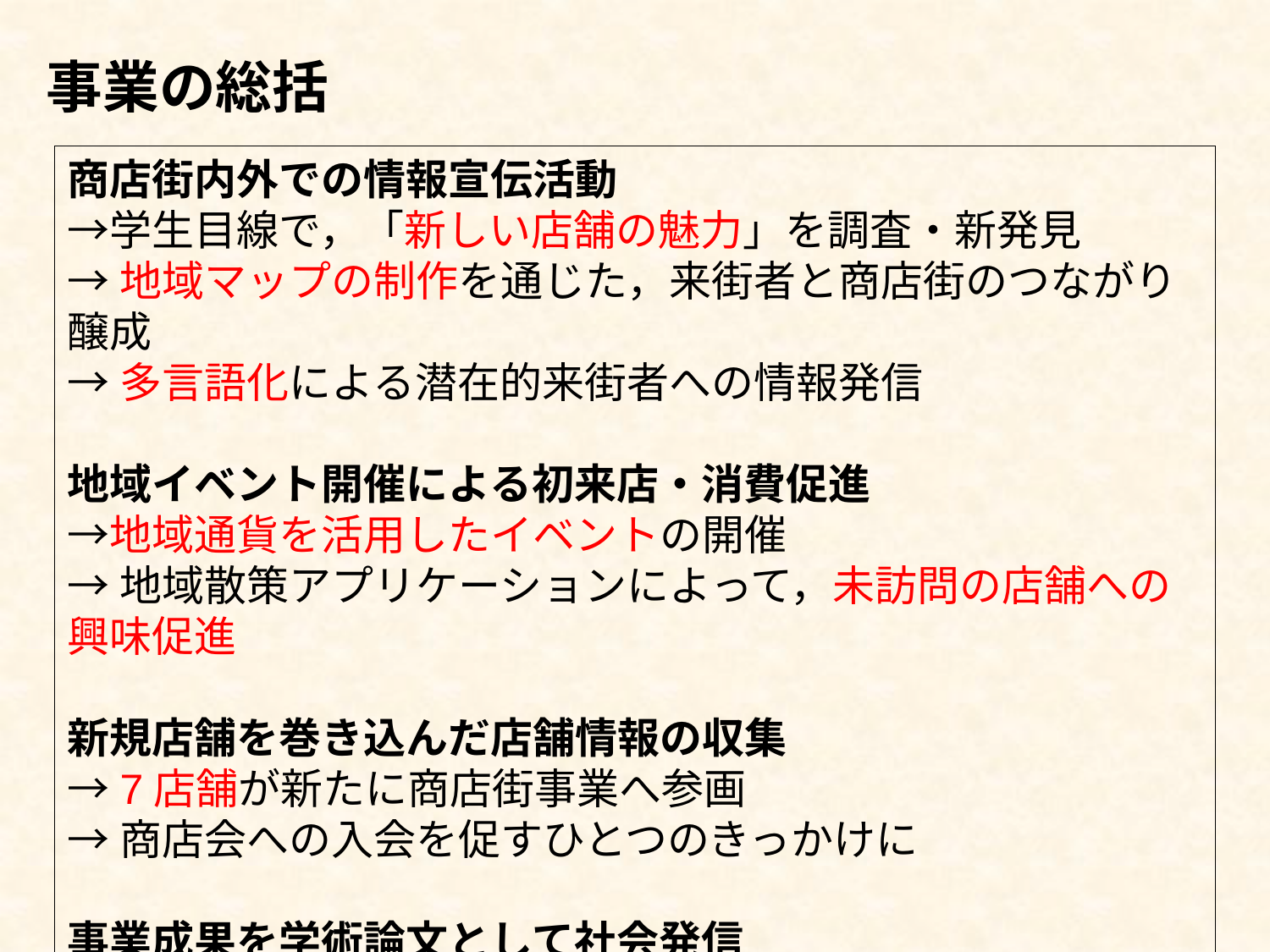

事業の総括
商店街内外での情報宣伝活動
→学生目線で，「新しい店舗の魅力」を調査・新発見
→地域マップの制作を通じた，来街者と商店街のつながり醸成
→多言語化による潜在的来街者への情報発信

地域イベント開催による初来店・消費促進
→地域通貨を活用したイベントの開催
→地域散策アプリケーションによって，未訪問の店舗への興味促進

新規店舗を巻き込んだ店舗情報の収集
→7店舗が新たに商店街事業へ参画
→商店会への入会を促すひとつのきっかけに

事業成果を学術論文として社会発信
横田 瑛祐，邵 騰飛，家入 祐也，檀 寛成．商店街での消費者行動予測に対するオンライン調査の有効性の検証．第37回社会システム部会研究会，March 13-15，2025．